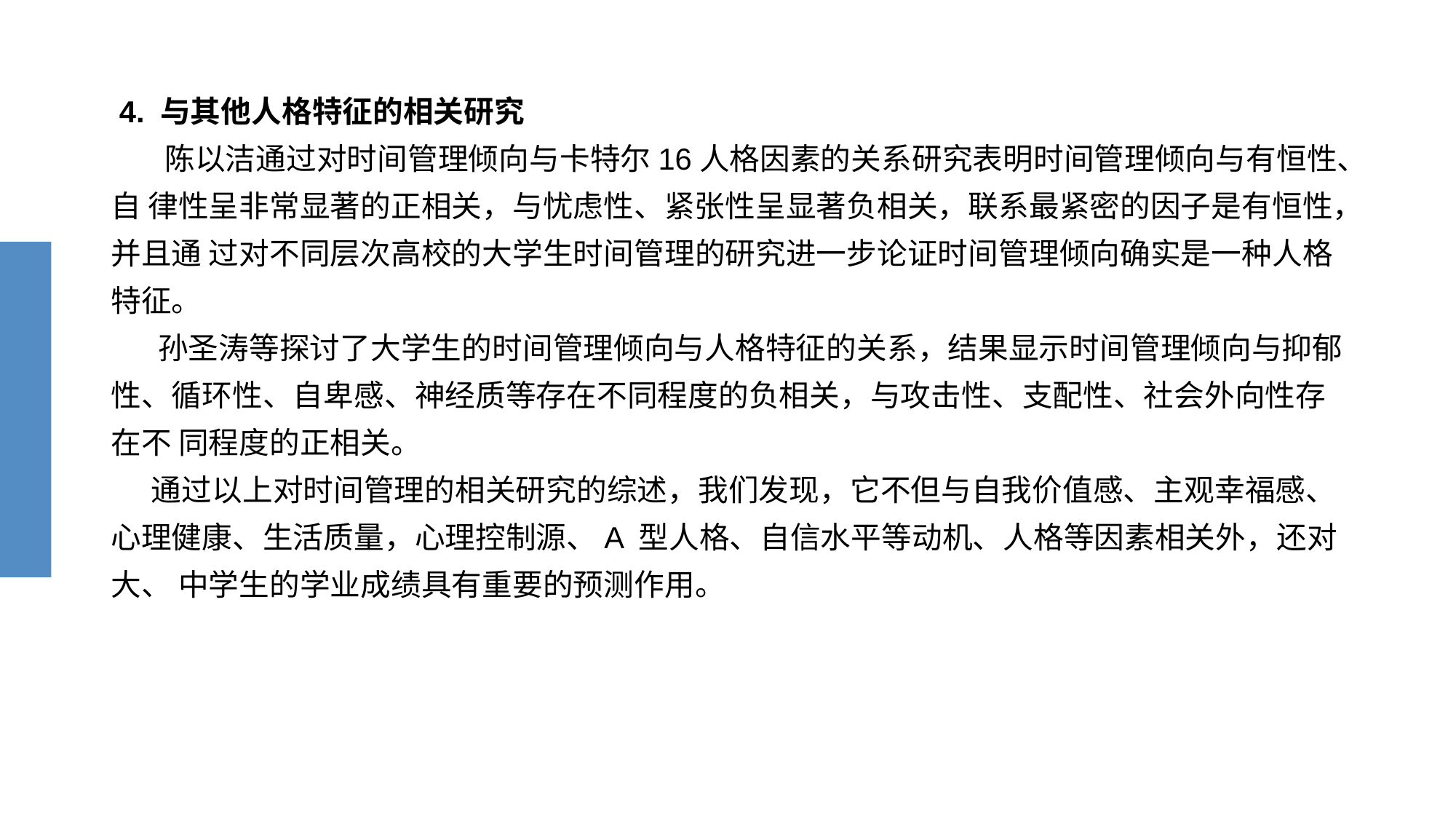

# 4. 与其他人格特征的相关研究 陈以洁通过对时间管理倾向与卡特尔16人格因素的关系研究表明时间管理倾向与有恒性、自 律性呈非常显著的正相关，与忧虑性、紧张性呈显著负相关，联系最紧密的因子是有恒性，并且通 过对不同层次高校的大学生时间管理的研究进一步论证时间管理倾向确实是一种人格特征。 孙圣涛等探讨了大学生的时间管理倾向与人格特征的关系，结果显示时间管理倾向与抑郁 性、循环性、自卑感、神经质等存在不同程度的负相关，与攻击性、支配性、社会外向性存在不 同程度的正相关。 通过以上对时间管理的相关研究的综述，我们发现，它不但与自我价值感、主观幸福感、 心理健康、生活质量，心理控制源、A 型人格、自信水平等动机、人格等因素相关外，还对大、 中学生的学业成绩具有重要的预测作用。